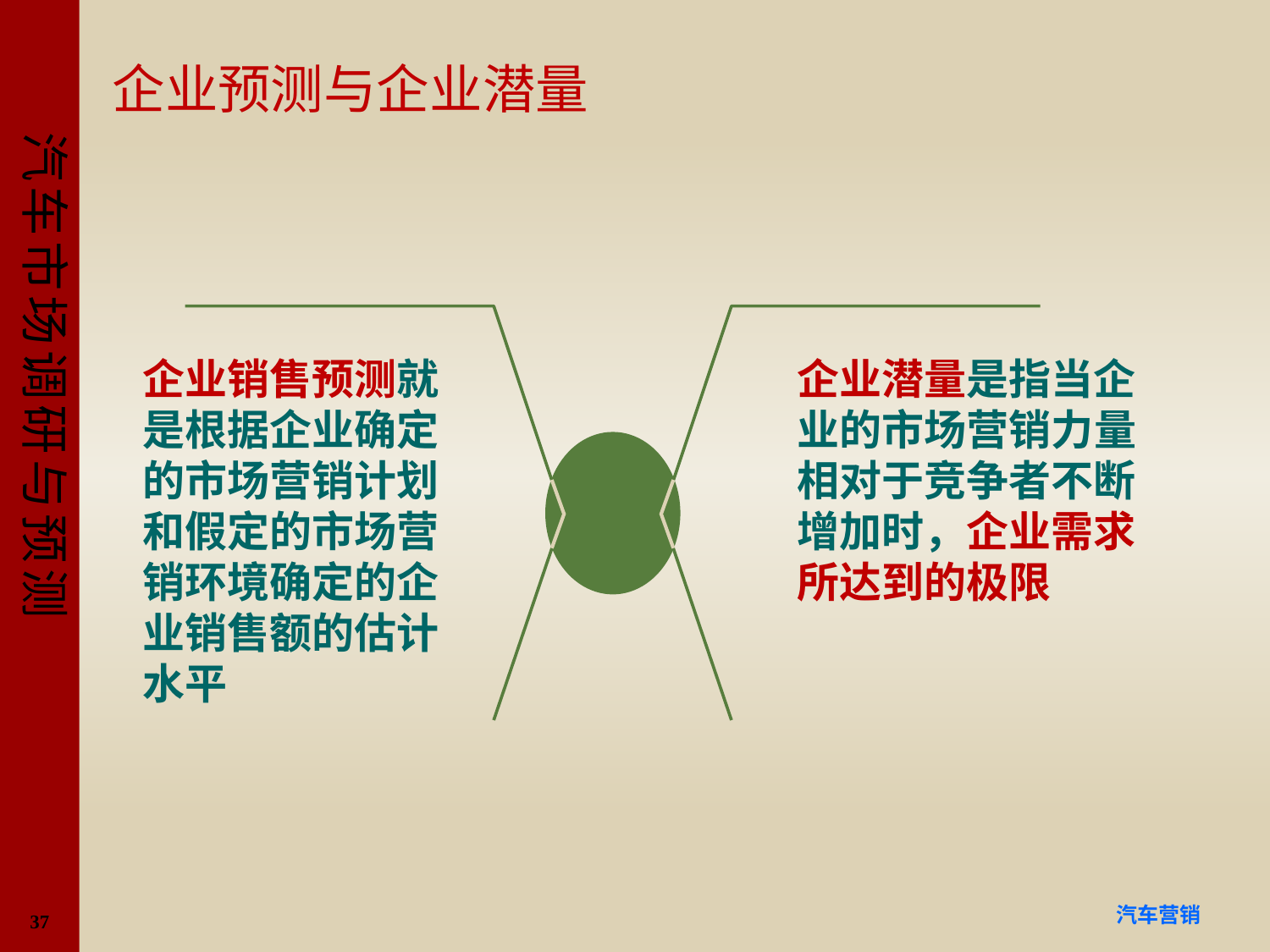

# 企业预测与企业潜量

企业销售预测就是根据企业确定的市场营销计划和假定的市场营销环境确定的企业销售额的估计水平
企业潜量是指当企业的市场营销力量相对于竞争者不断增加时，企业需求所达到的极限
37